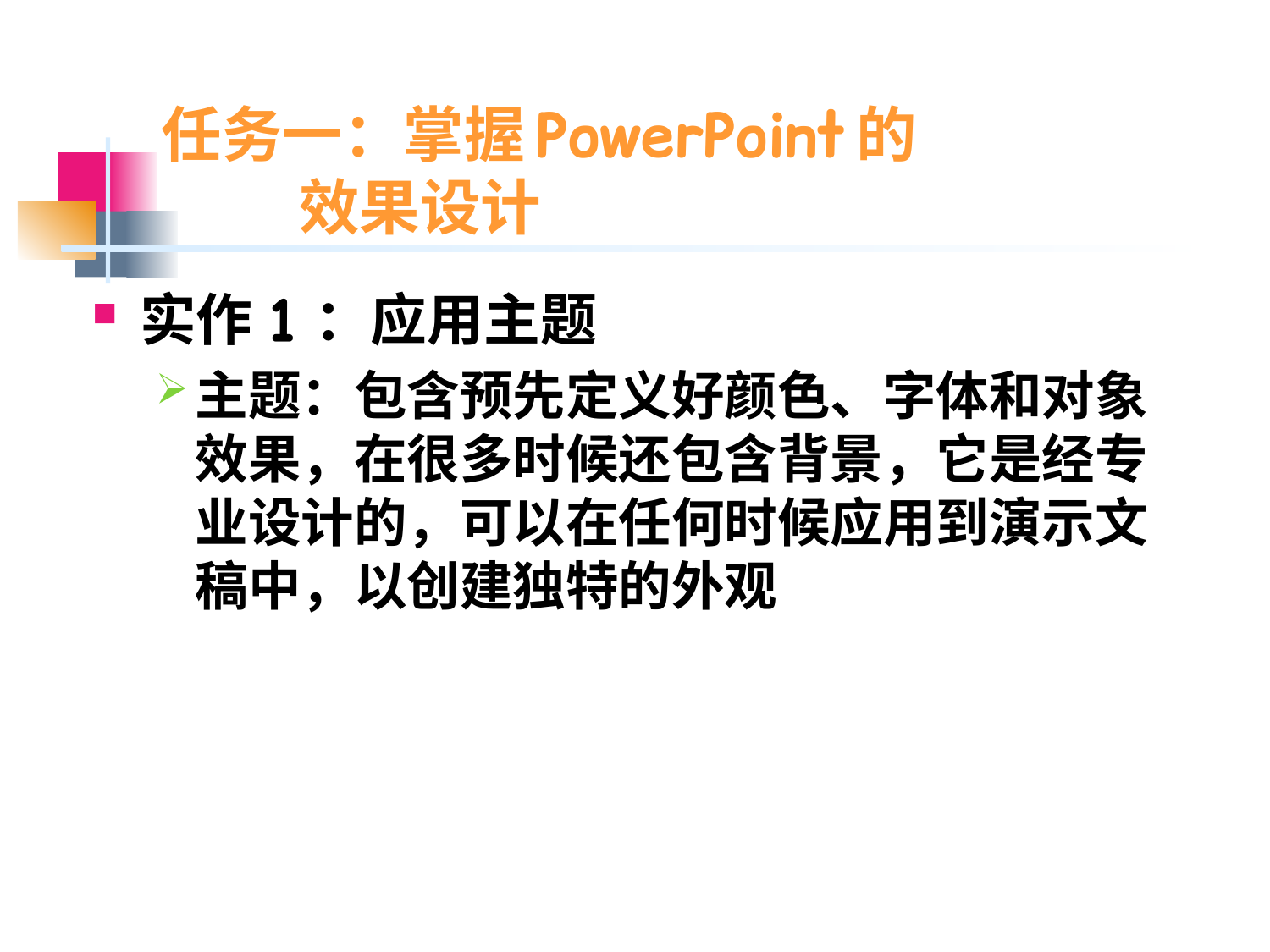

# 任务一：掌握PowerPoint的 效果设计
实作1：应用主题
主题：包含预先定义好颜色、字体和对象效果，在很多时候还包含背景，它是经专业设计的，可以在任何时候应用到演示文稿中，以创建独特的外观